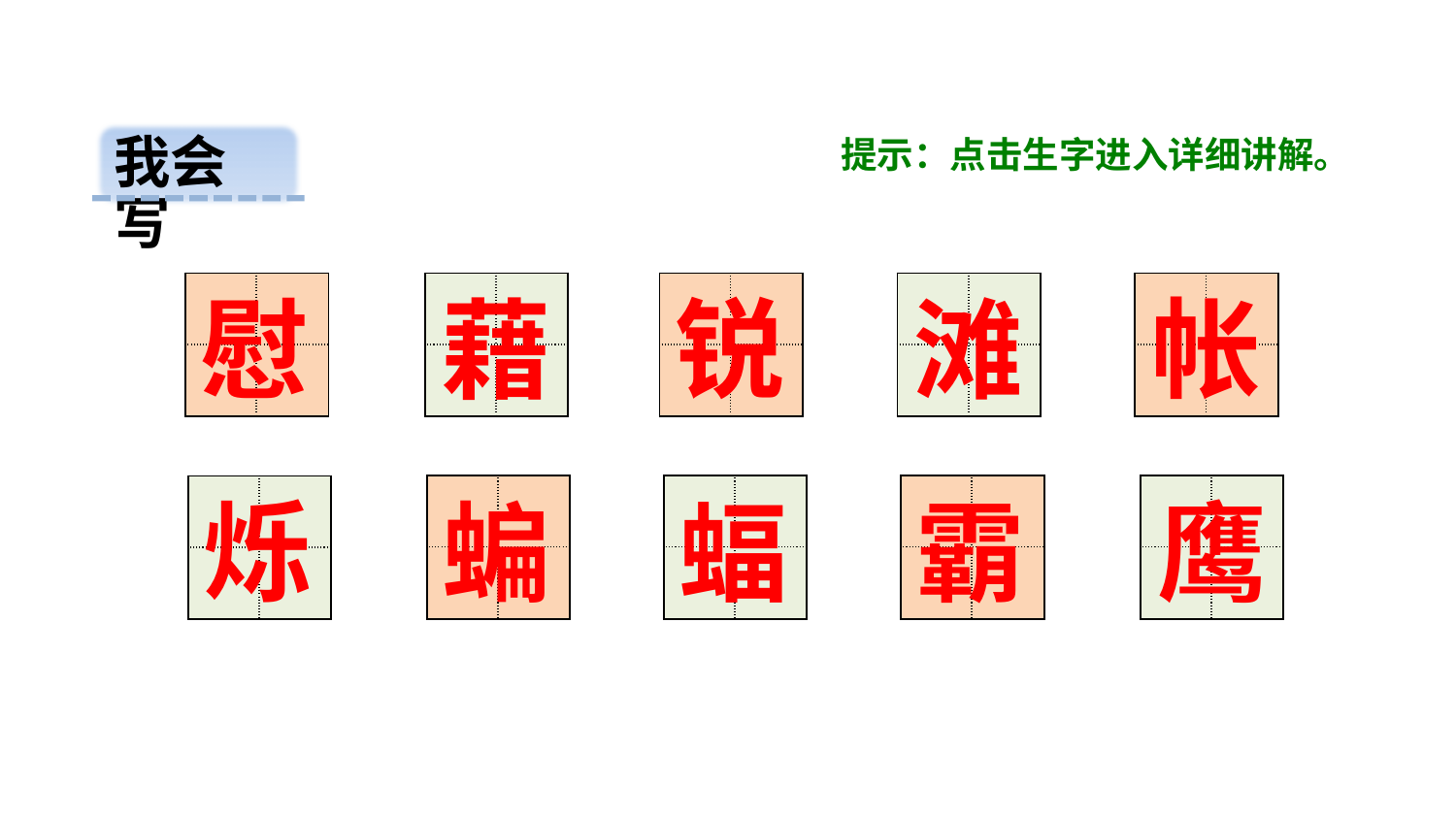

我会写

提示：点击生字进入详细讲解。
锐
帐
|  |  |
| --- | --- |
|  |  |
|  |  |
| --- | --- |
|  |  |
|  |  |
| --- | --- |
|  |  |
|  |  |
| --- | --- |
|  |  |
|  |  |
| --- | --- |
|  |  |
滩
藉
慰
|  |  |
| --- | --- |
|  |  |
|  |  |
| --- | --- |
|  |  |
|  |  |
| --- | --- |
|  |  |
|  |  |
| --- | --- |
|  |  |
烁
|  |  |
| --- | --- |
|  |  |
蝙
蝠
霸
鹰